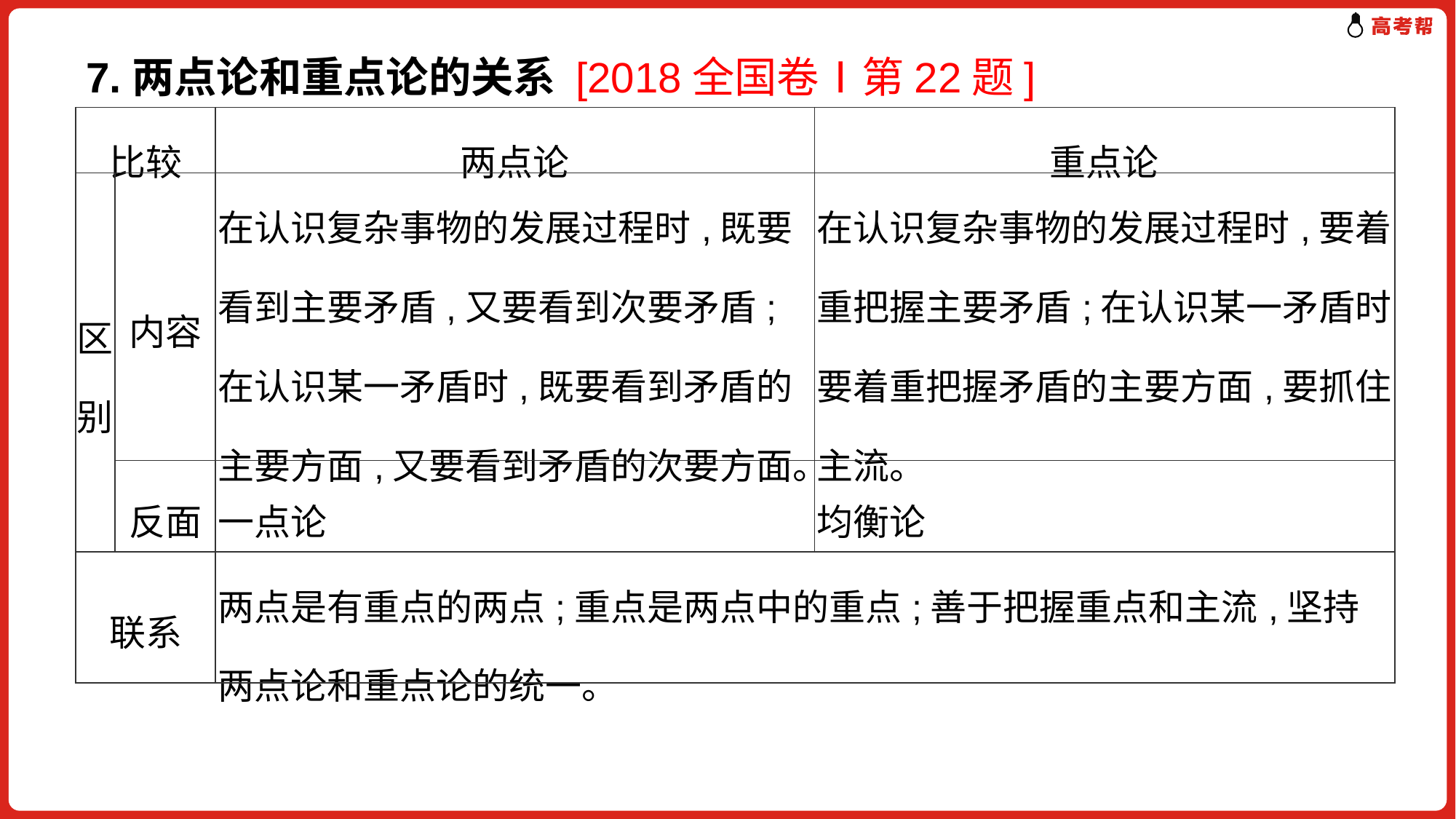

7.两点论和重点论的关系 [2018全国卷Ⅰ第22题]
| 比较 |  | 两点论 | 重点论 |
| --- | --- | --- | --- |
| 区别 | 内容 | 在认识复杂事物的发展过程时,既要看到主要矛盾,又要看到次要矛盾;在认识某一矛盾时,既要看到矛盾的主要方面,又要看到矛盾的次要方面。 | 在认识复杂事物的发展过程时,要着重把握主要矛盾;在认识某一矛盾时要着重把握矛盾的主要方面,要抓住主流。 |
|  | 反面 | 一点论 | 均衡论 |
| 联系 |  | 两点是有重点的两点;重点是两点中的重点;善于把握重点和主流,坚持两点论和重点论的统一。 |  |